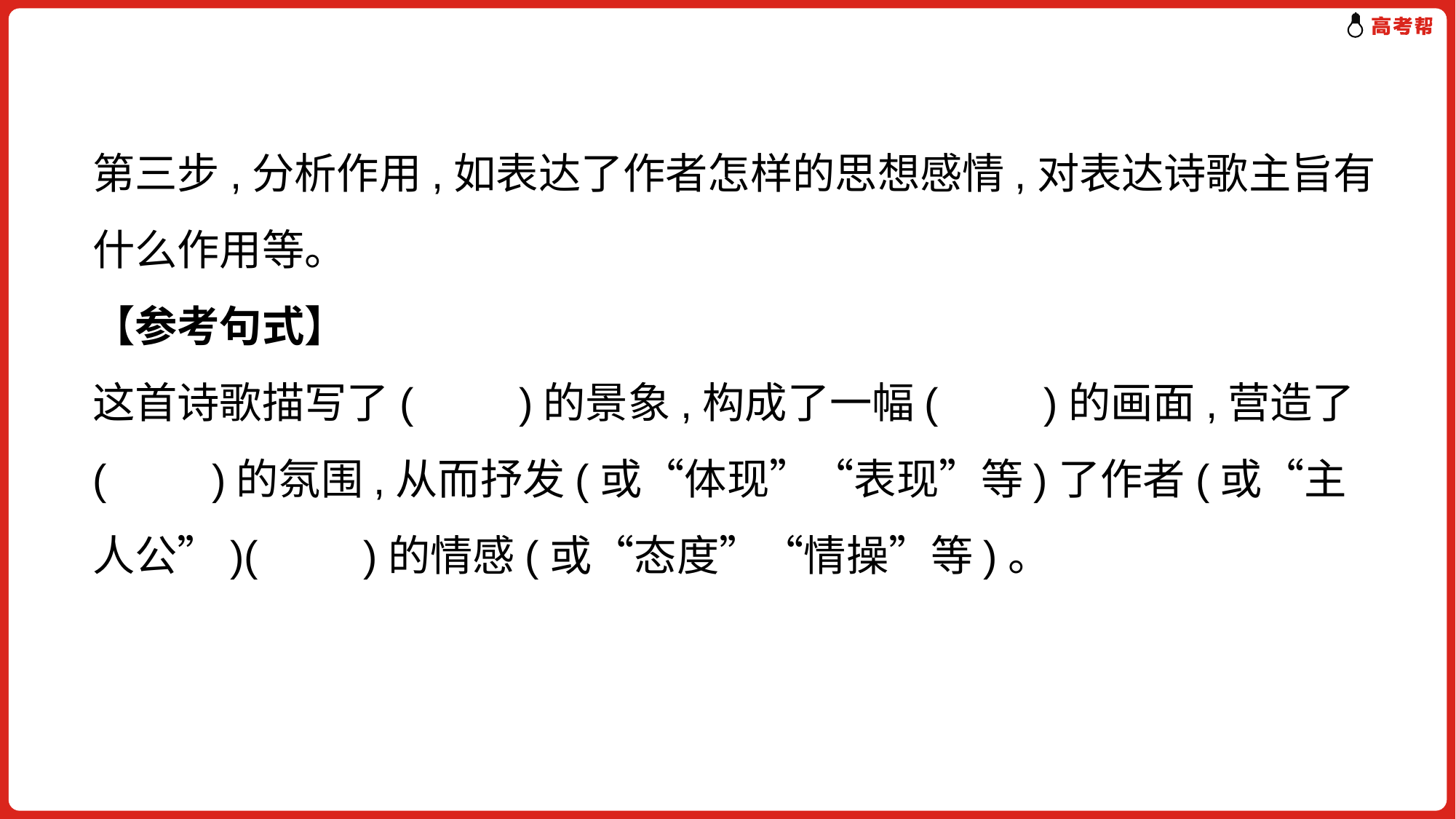

第三步,分析作用,如表达了作者怎样的思想感情,对表达诗歌主旨有什么作用等。
【参考句式】
这首诗歌描写了(　　)的景象,构成了一幅(　　)的画面,营造了(　　)的氛围,从而抒发(或“体现”“表现”等)了作者(或“主人公”)(　　)的情感(或“态度”“情操”等)。